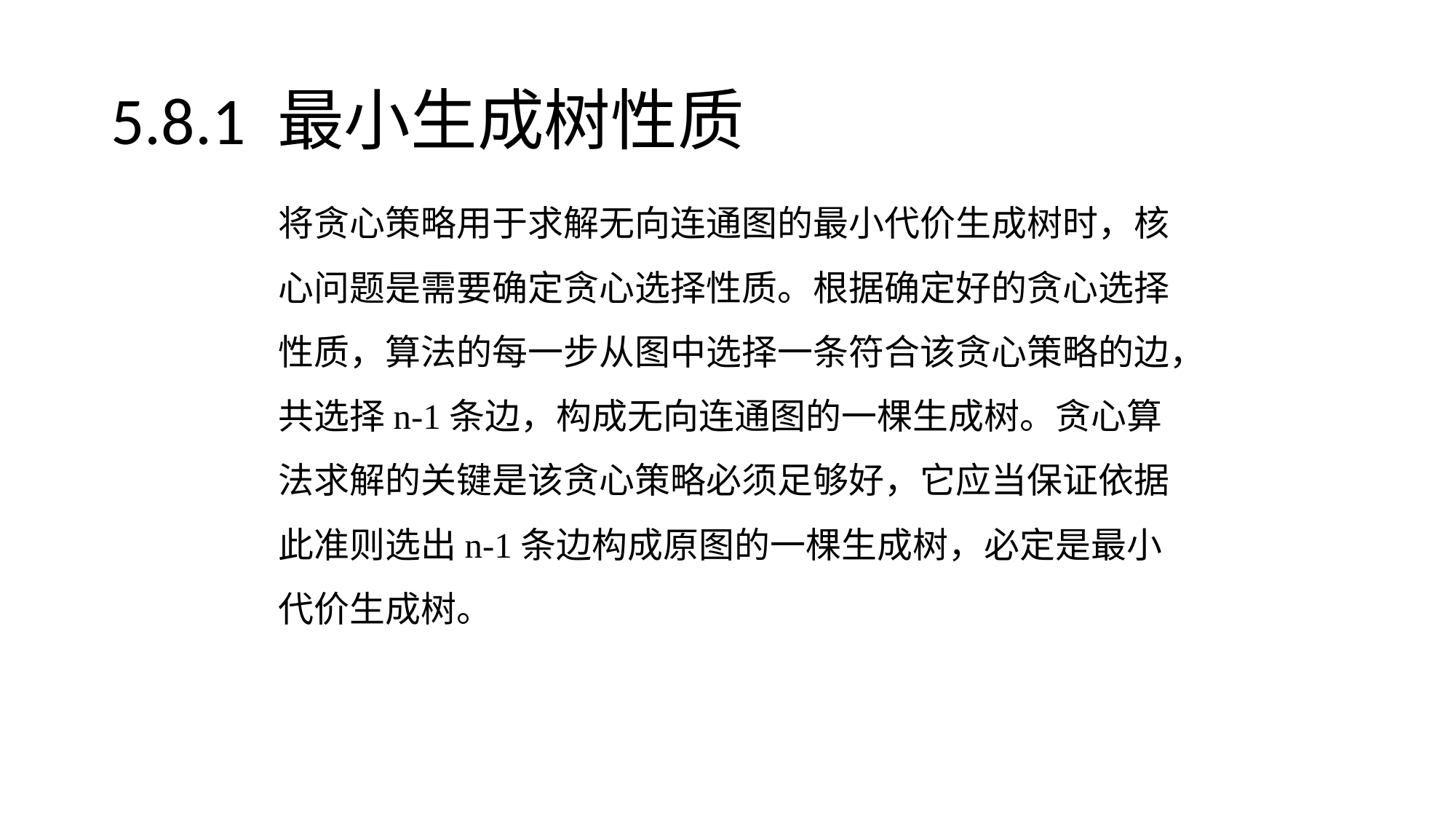

# 5.8.1 最小生成树性质
将贪心策略用于求解无向连通图的最小代价生成树时，核心问题是需要确定贪心选择性质。根据确定好的贪心选择性质，算法的每一步从图中选择一条符合该贪心策略的边，共选择n-1条边，构成无向连通图的一棵生成树。贪心算法求解的关键是该贪心策略必须足够好，它应当保证依据此准则选出n-1条边构成原图的一棵生成树，必定是最小代价生成树。